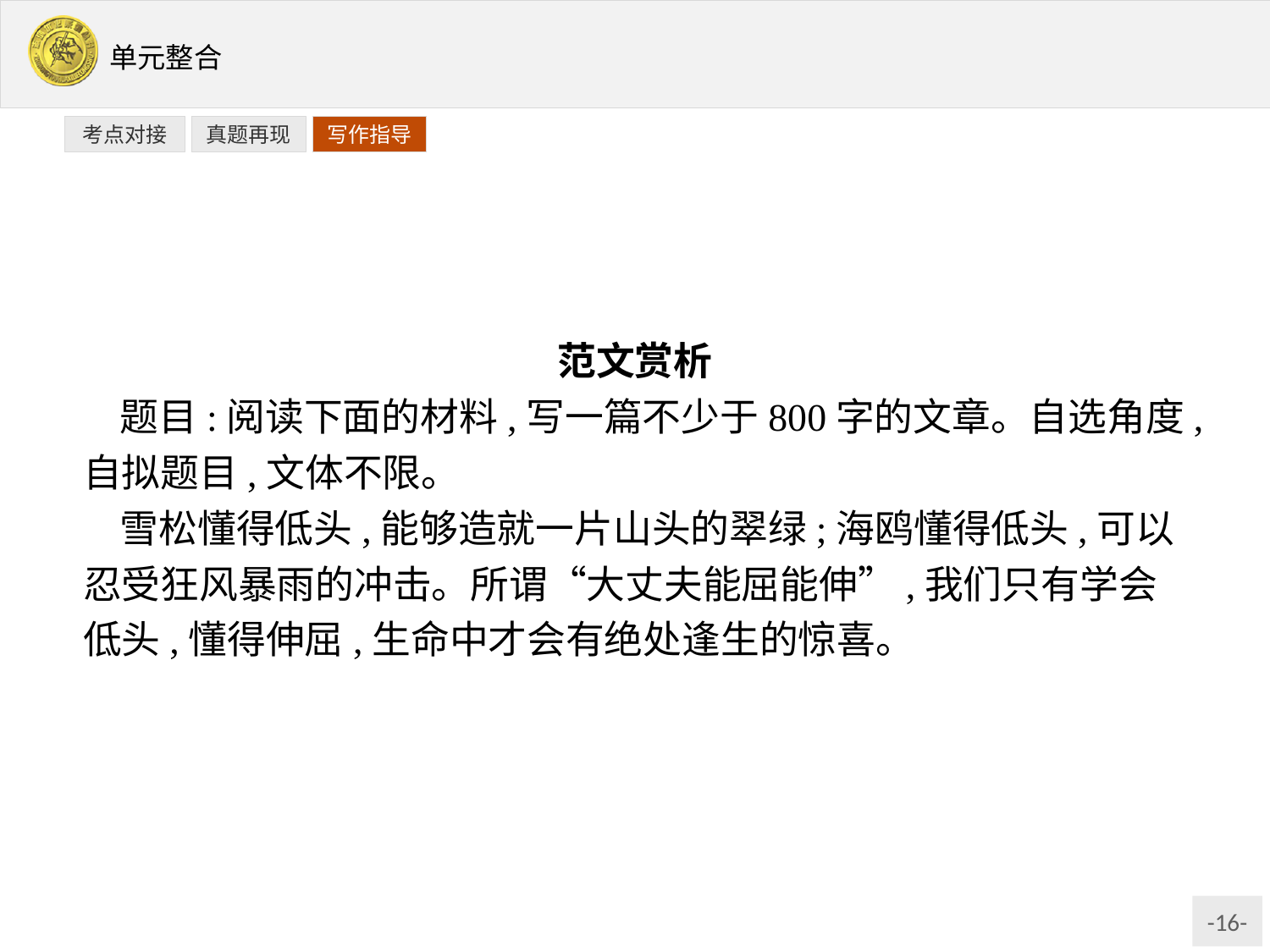

写作指导
考点对接
真题再现
范文赏析
题目:阅读下面的材料,写一篇不少于800字的文章。自选角度,自拟题目,文体不限。
雪松懂得低头,能够造就一片山头的翠绿;海鸥懂得低头,可以忍受狂风暴雨的冲击。所谓“大丈夫能屈能伸”,我们只有学会低头,懂得伸屈,生命中才会有绝处逢生的惊喜。